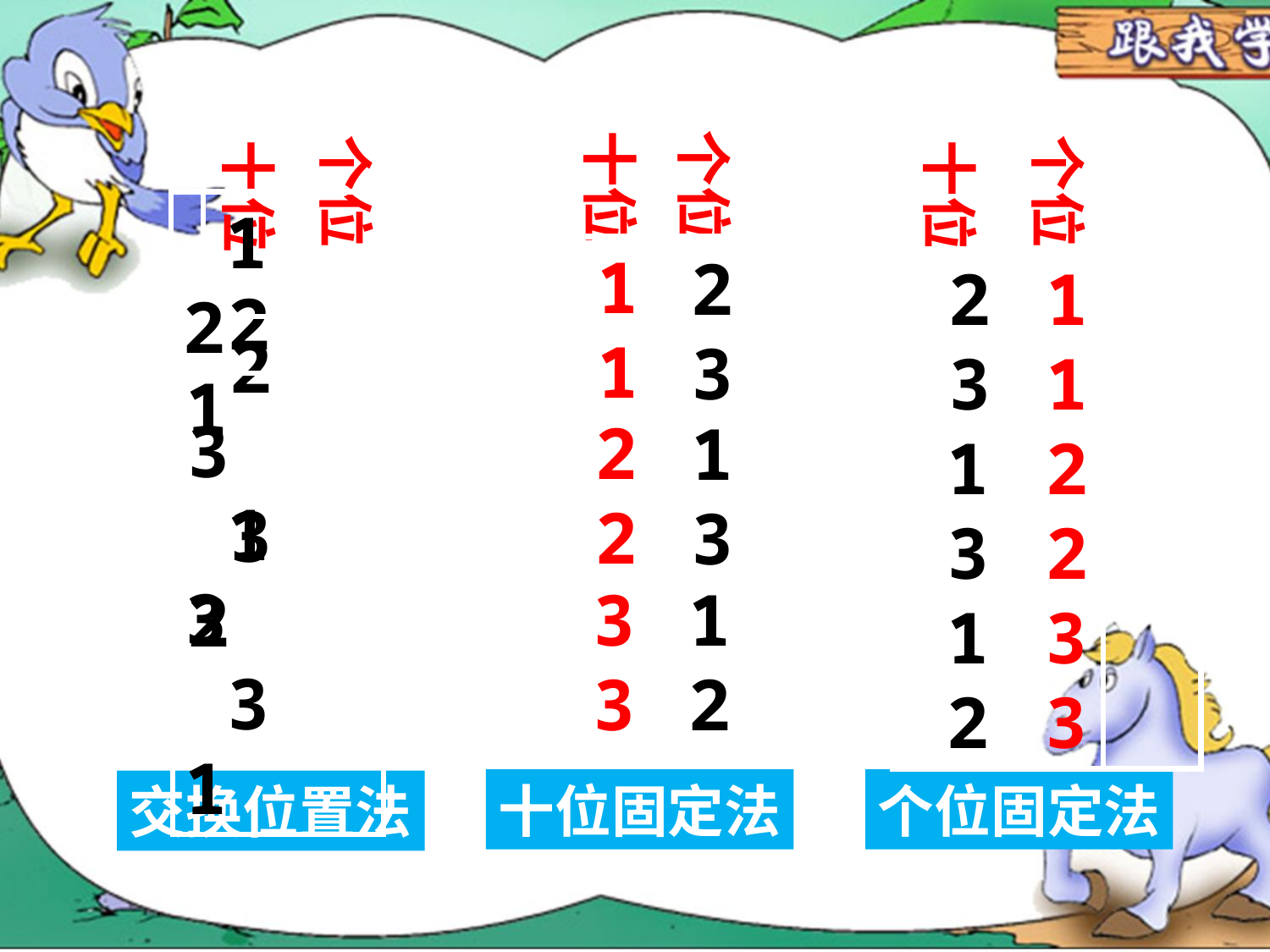

个位
十位
 1
 1
个位
十位
个位
十位
 1  2
 2
 3
 2
 3
 1
 1
 2  1
 2  3
 3  2
 2
 2
 1
 3
 1
 3
 2
 2
 1  3
 3  1
 3
 3
 1
 2
 1
 2
 3
 3
十位固定法
个位固定法
交换位置法